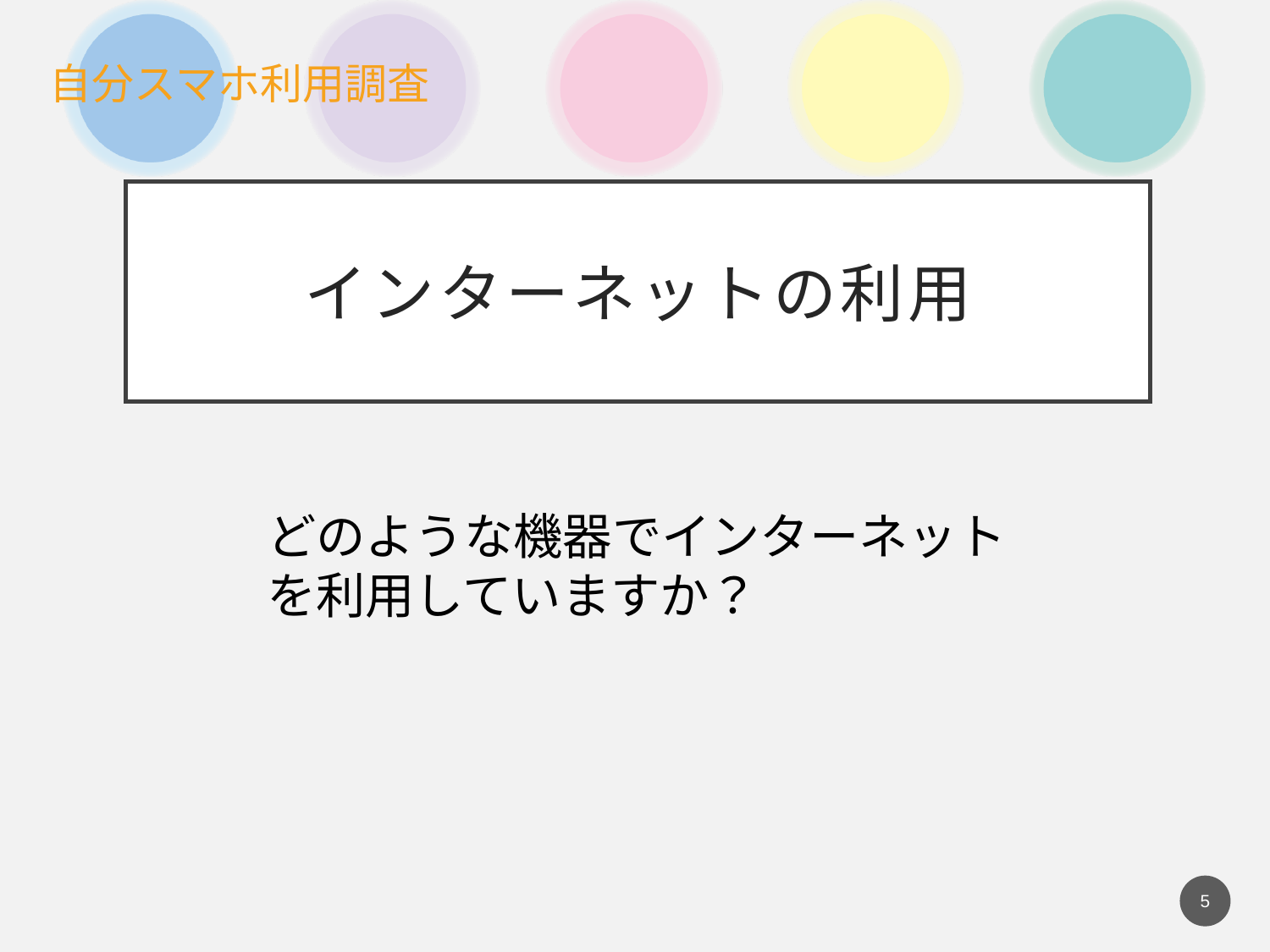

インターネットの利用
どのような機器でインターネットを利用していますか？
5